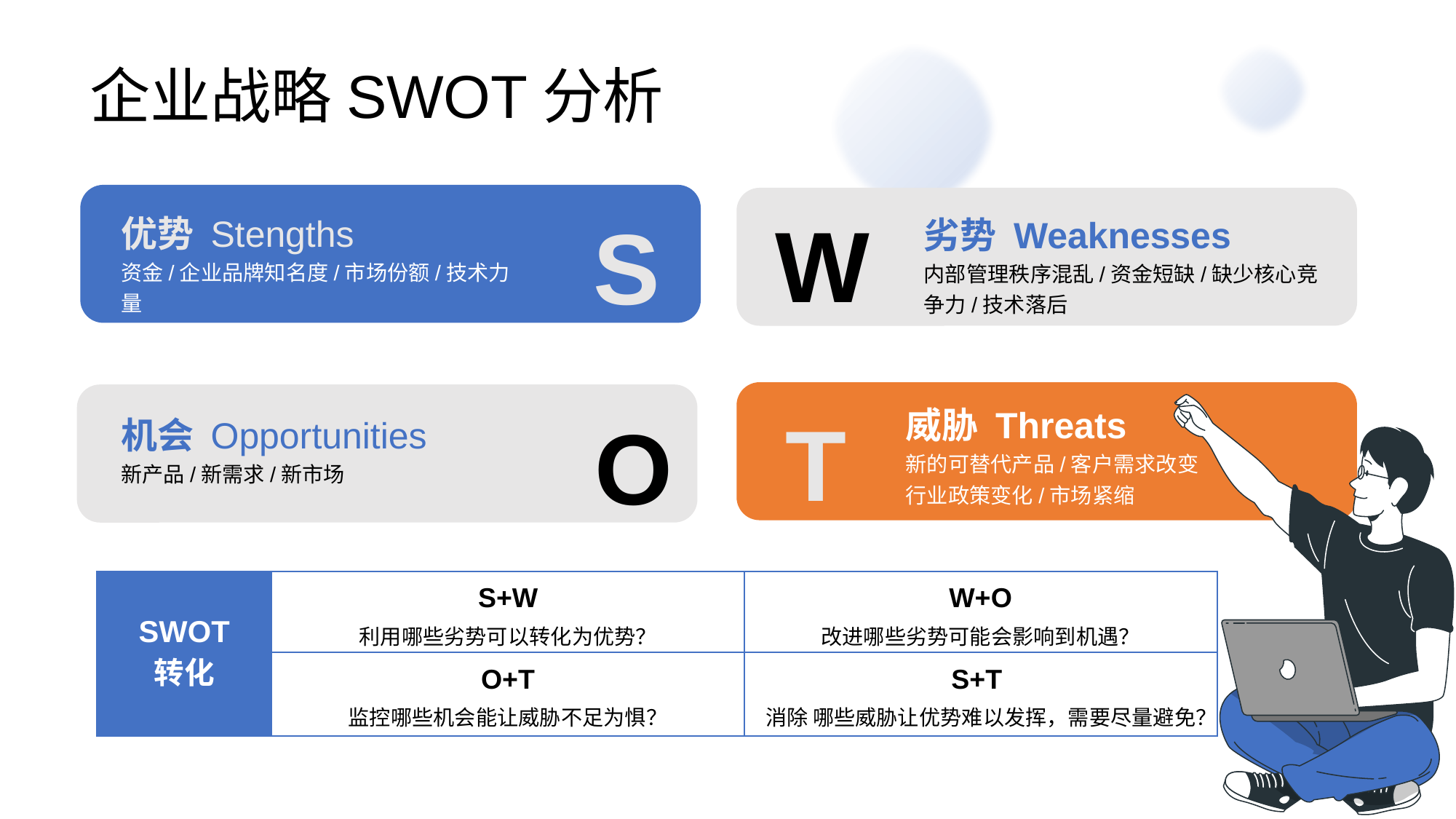

企业战略SWOT分析

优势 Stengths
资金/企业品牌知名度/市场份额/技术力量

劣势 Weaknesses
内部管理秩序混乱/资金短缺/缺少核心竞争力/技术落后
W
S

威胁 Threats
新的可替代产品/客户需求改变
行业政策变化/市场紧缩

机会 Opportunities
新产品/新需求/新市场

T
O
| SWOT 转化 | S+W 利用哪些劣势可以转化为优势？ | W+O 改进哪些劣势可能会影响到机遇？ |
| --- | --- | --- |
|  | O+T 监控哪些机会能让威胁不足为惧？ | S+T 消除 哪些威胁让优势难以发挥，需要尽量避免？ |